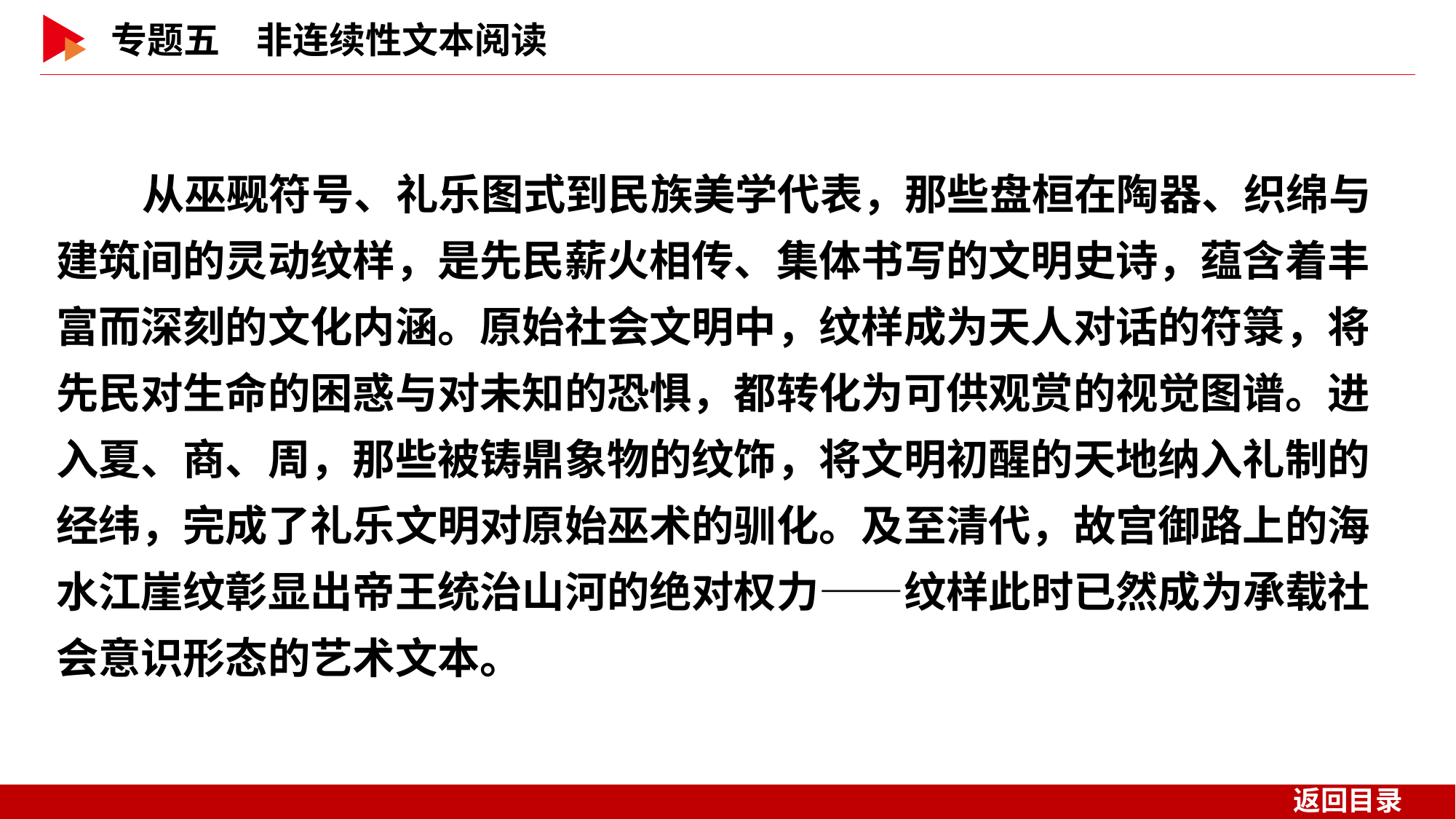

从巫觋符号、礼乐图式到民族美学代表，那些盘桓在陶器、织绵与建筑间的灵动纹样，是先民薪火相传、集体书写的文明史诗，蕴含着丰富而深刻的文化内涵。原始社会文明中，纹样成为天人对话的符箓，将先民对生命的困惑与对未知的恐惧，都转化为可供观赏的视觉图谱。进入夏、商、周，那些被铸鼎象物的纹饰，将文明初醒的天地纳入礼制的经纬，完成了礼乐文明对原始巫术的驯化。及至清代，故宫御路上的海水江崖纹彰显出帝王统治山河的绝对权力——纹样此时已然成为承载社会意识形态的艺术文本。